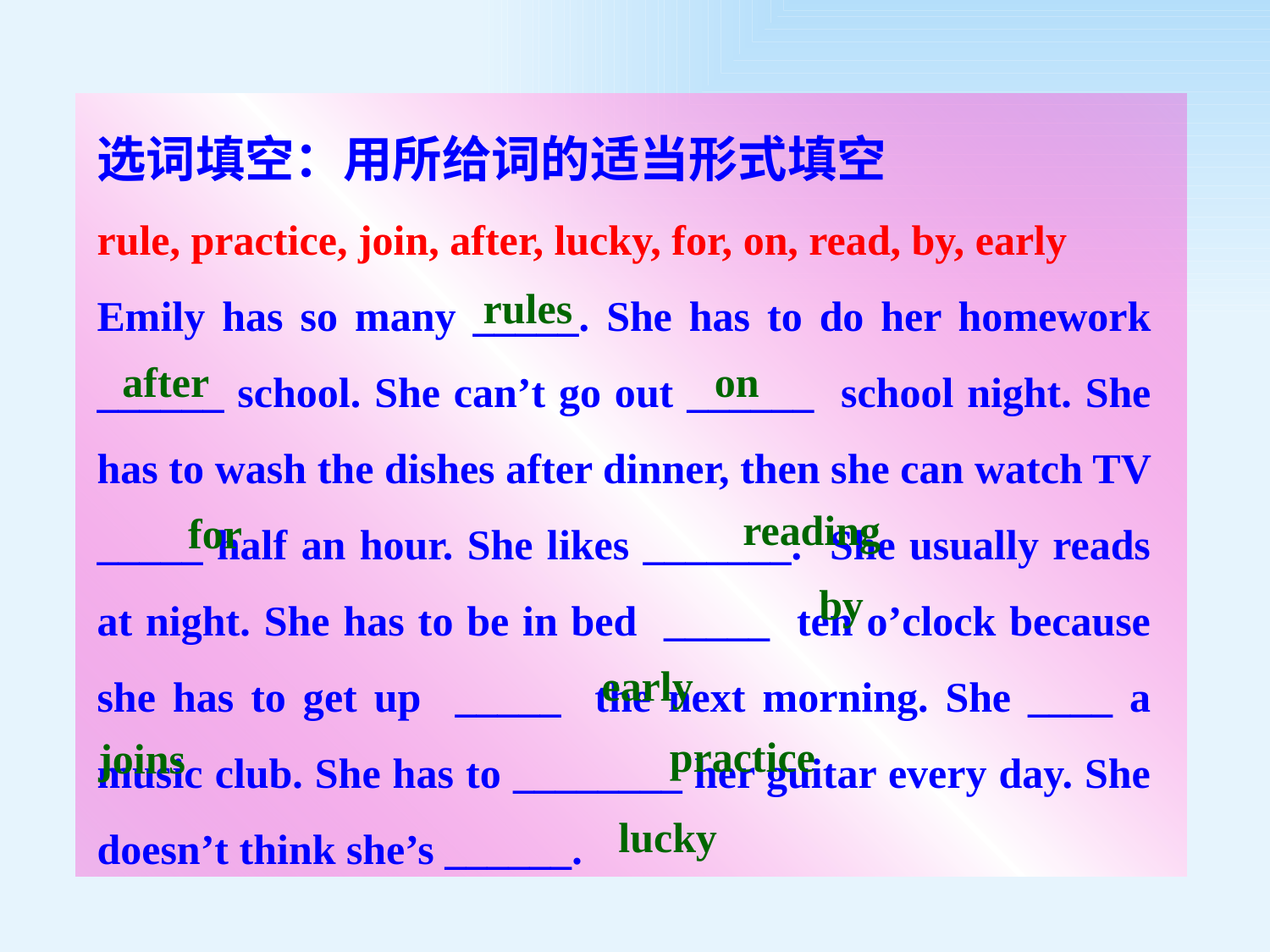

选词填空：用所给词的适当形式填空
rule, practice, join, after, lucky, for, on, read, by, early
Emily has so many _____. She has to do her homework ______ school. She can’t go out ______  school night. She has to wash the dishes after dinner, then she can watch TV _____ half an hour. She likes _______.  She usually reads at night. She has to be in bed  _____  ten o’clock because she has to get up  _____  the next morning. She ____ a music club. She has to ________ her guitar every day. She doesn’t think she’s ______.

rules
after
on
reading
for
by
early
practice
joins
lucky